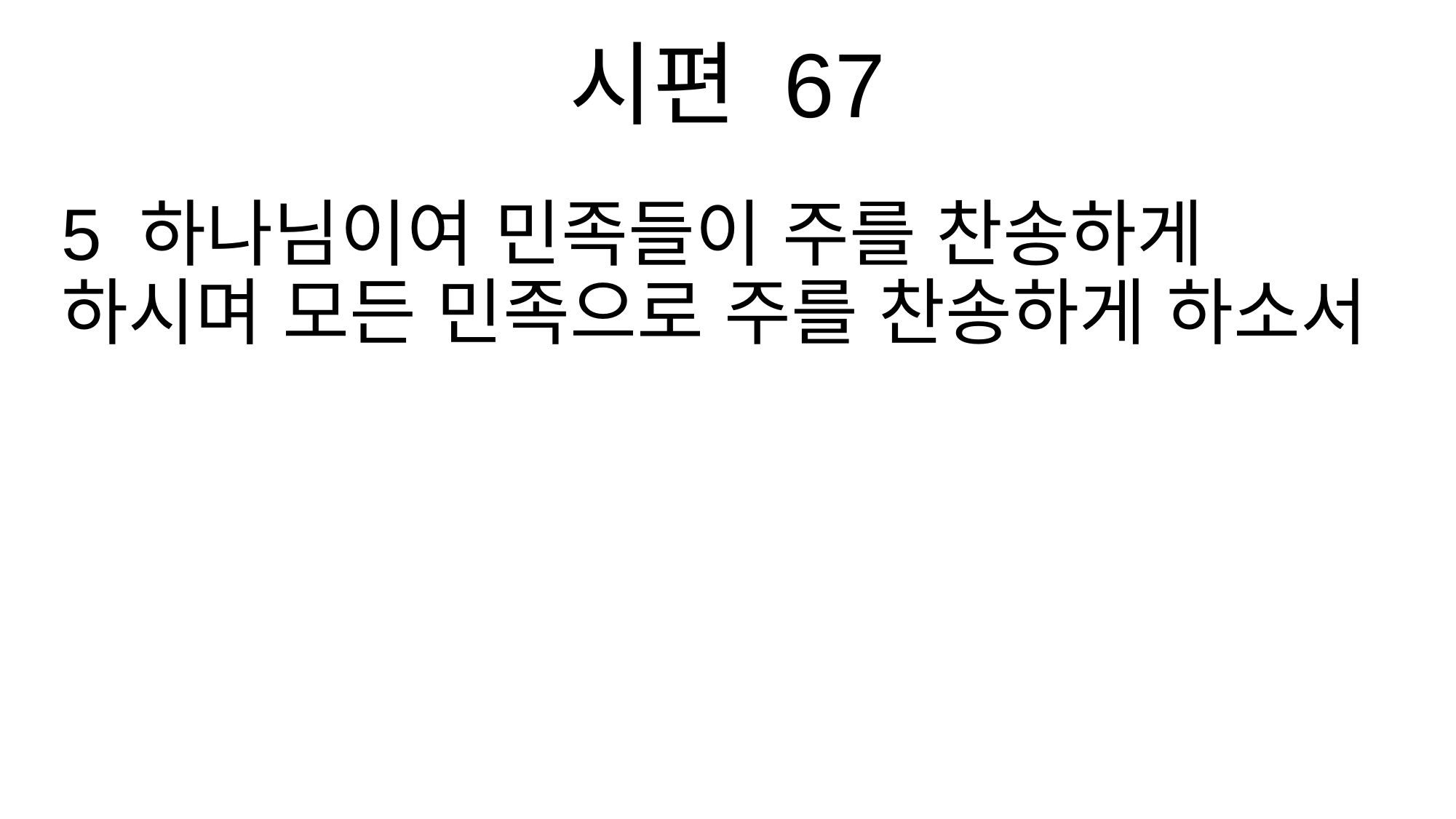

시편 67
5 하나님이여 민족들이 주를 찬송하게 하시며 모든 민족으로 주를 찬송하게 하소서